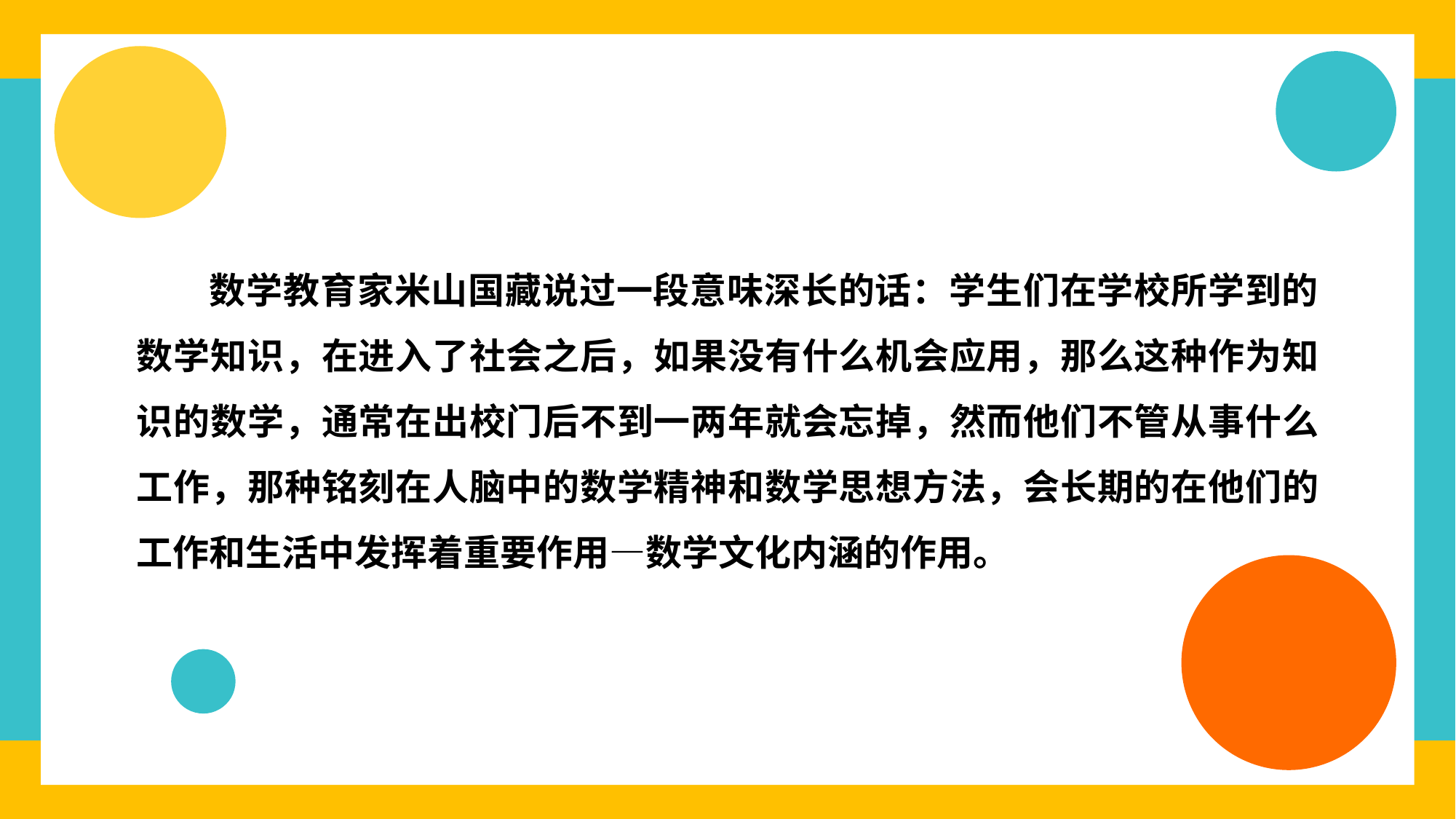

数学教育家米山国藏说过一段意味深长的话：学生们在学校所学到的数学知识，在进入了社会之后，如果没有什么机会应用，那么这种作为知识的数学，通常在出校门后不到一两年就会忘掉，然而他们不管从事什么工作，那种铭刻在人脑中的数学精神和数学思想方法，会长期的在他们的工作和生活中发挥着重要作用—数学文化内涵的作用。